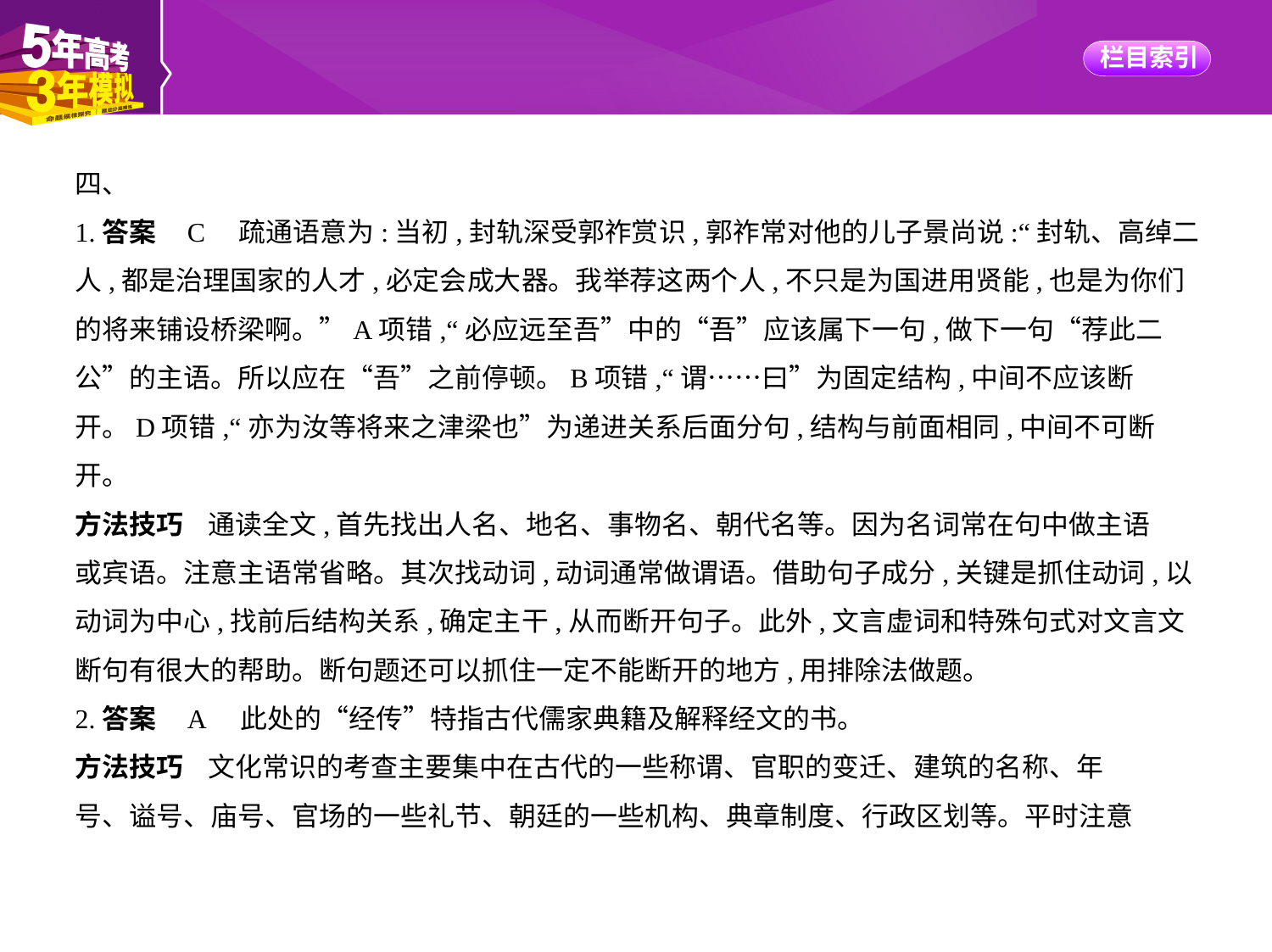

四、
1.答案    C　疏通语意为:当初,封轨深受郭祚赏识,郭祚常对他的儿子景尚说:“封轨、高绰二
人,都是治理国家的人才,必定会成大器。我举荐这两个人,不只是为国进用贤能,也是为你们
的将来铺设桥梁啊。”A项错,“必应远至吾”中的“吾”应该属下一句,做下一句“荐此二
公”的主语。所以应在“吾”之前停顿。B项错,“谓……曰”为固定结构,中间不应该断
开。D项错,“亦为汝等将来之津梁也”为递进关系后面分句,结构与前面相同,中间不可断
开。
方法技巧    通读全文,首先找出人名、地名、事物名、朝代名等。因为名词常在句中做主语
或宾语。注意主语常省略。其次找动词,动词通常做谓语。借助句子成分,关键是抓住动词,以
动词为中心,找前后结构关系,确定主干,从而断开句子。此外,文言虚词和特殊句式对文言文
断句有很大的帮助。断句题还可以抓住一定不能断开的地方,用排除法做题。
2.答案    A　此处的“经传”特指古代儒家典籍及解释经文的书。
方法技巧    文化常识的考查主要集中在古代的一些称谓、官职的变迁、建筑的名称、年
号、谥号、庙号、官场的一些礼节、朝廷的一些机构、典章制度、行政区划等。平时注意